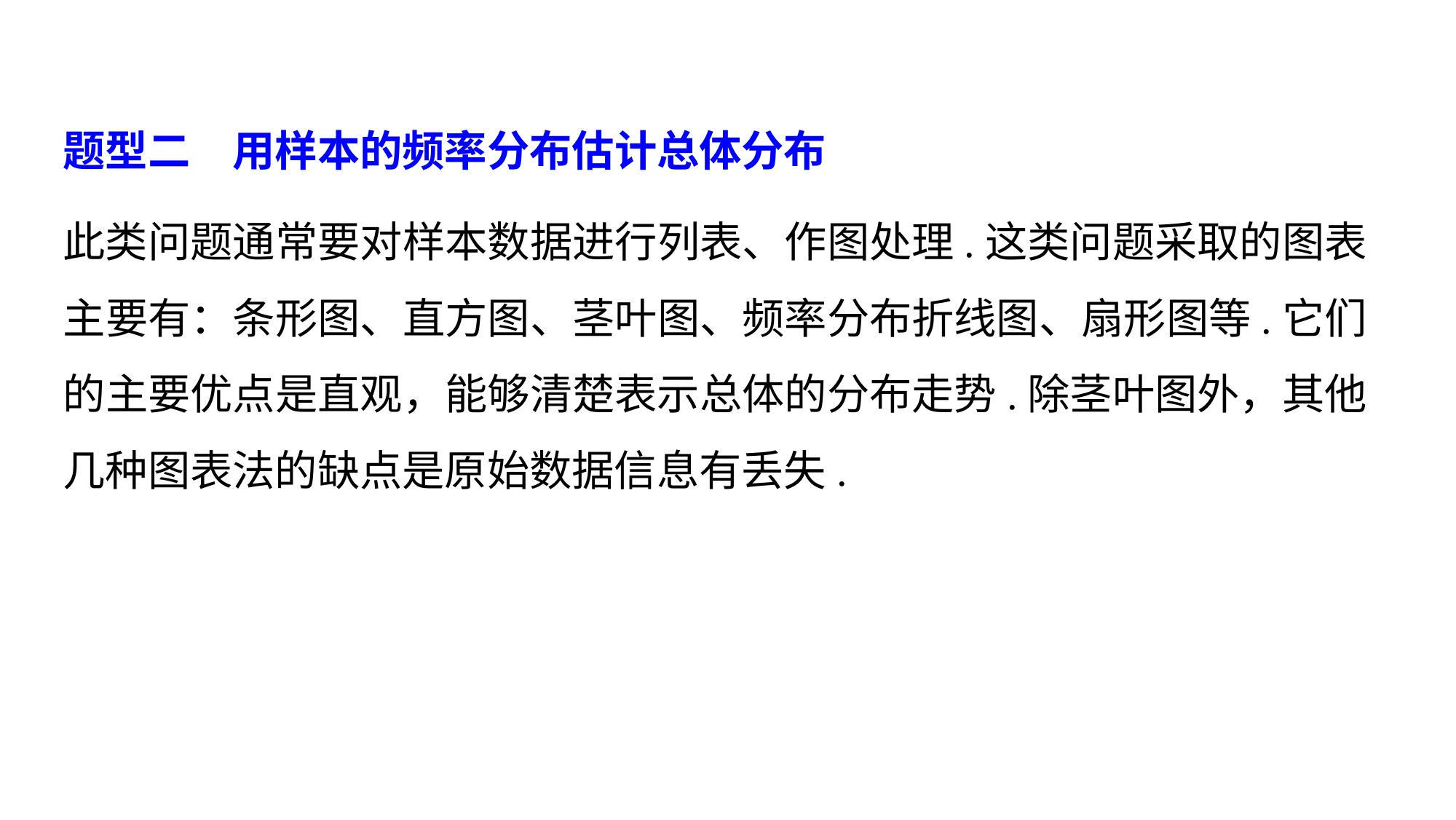

题型二　用样本的频率分布估计总体分布
此类问题通常要对样本数据进行列表、作图处理.这类问题采取的图表主要有：条形图、直方图、茎叶图、频率分布折线图、扇形图等.它们的主要优点是直观，能够清楚表示总体的分布走势.除茎叶图外，其他几种图表法的缺点是原始数据信息有丢失.